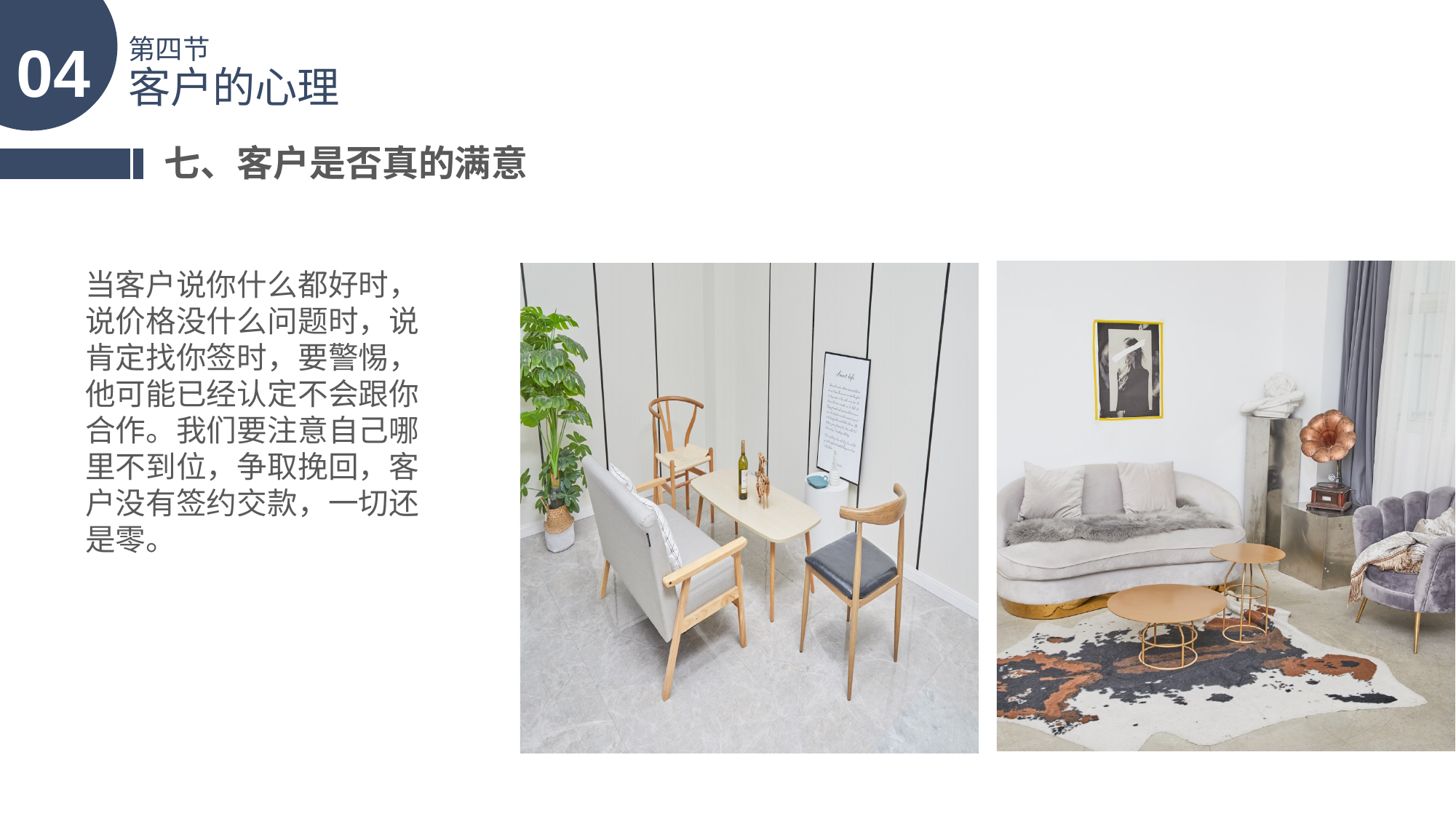

04
第四节
客户的心理
七、客户是否真的满意
当客户说你什么都好时，说价格没什么问题时，说肯定找你签时，要警惕，他可能已经认定不会跟你合作。我们要注意自己哪里不到位，争取挽回，客户没有签约交款，一切还是零。